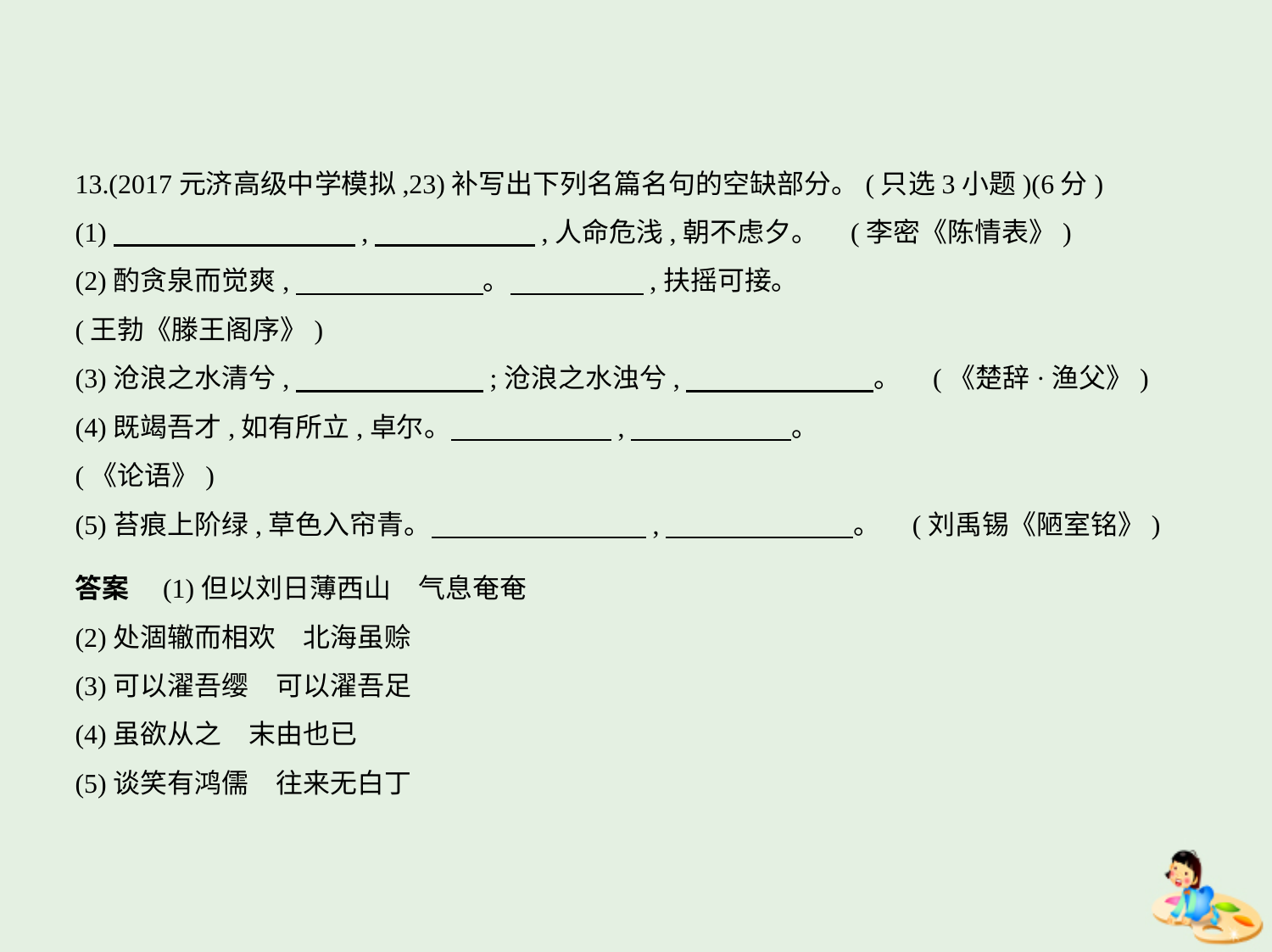

13.(2017元济高级中学模拟,23)补写出下列名篇名句的空缺部分。(只选3小题)(6分)
(1)　　　　　　　　    ,　　　　　    ,人命危浅,朝不虑夕。 (李密《陈情表》)
(2)酌贪泉而觉爽,　　　　　　    。　　　　    ,扶摇可接。
(王勃《滕王阁序》)
(3)沧浪之水清兮,　　　　　　    ;沧浪之水浊兮,　　　　　　    。 (《楚辞·渔父》)
(4)既竭吾才,如有所立,卓尔。　　　　　    ,　　　　　    。
(《论语》)
(5)苔痕上阶绿,草色入帘青。　　　　　　　    ,　　　　　　    。 (刘禹锡《陋室铭》)
答案　(1)但以刘日薄西山　气息奄奄
(2)处涸辙而相欢　北海虽赊
(3)可以濯吾缨　可以濯吾足
(4)虽欲从之　末由也已
(5)谈笑有鸿儒　往来无白丁